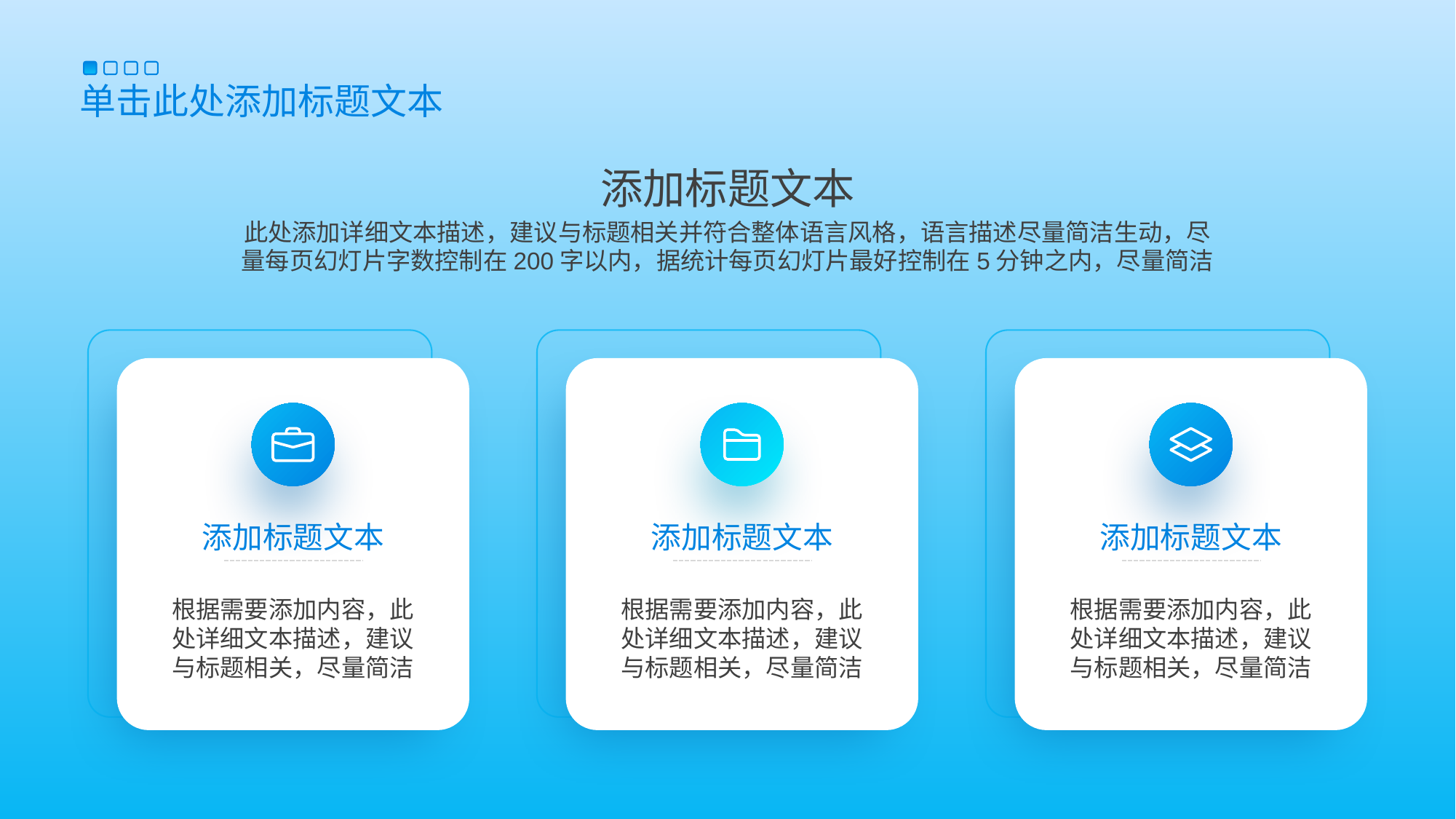

单击此处添加标题文本
添加标题文本
此处添加详细文本描述，建议与标题相关并符合整体语言风格，语言描述尽量简洁生动，尽量每页幻灯片字数控制在200字以内，据统计每页幻灯片最好控制在5分钟之内，尽量简洁

添加标题文本
根据需要添加内容，此处详细文本描述，建议与标题相关，尽量简洁

添加标题文本
根据需要添加内容，此处详细文本描述，建议与标题相关，尽量简洁

添加标题文本
根据需要添加内容，此处详细文本描述，建议与标题相关，尽量简洁